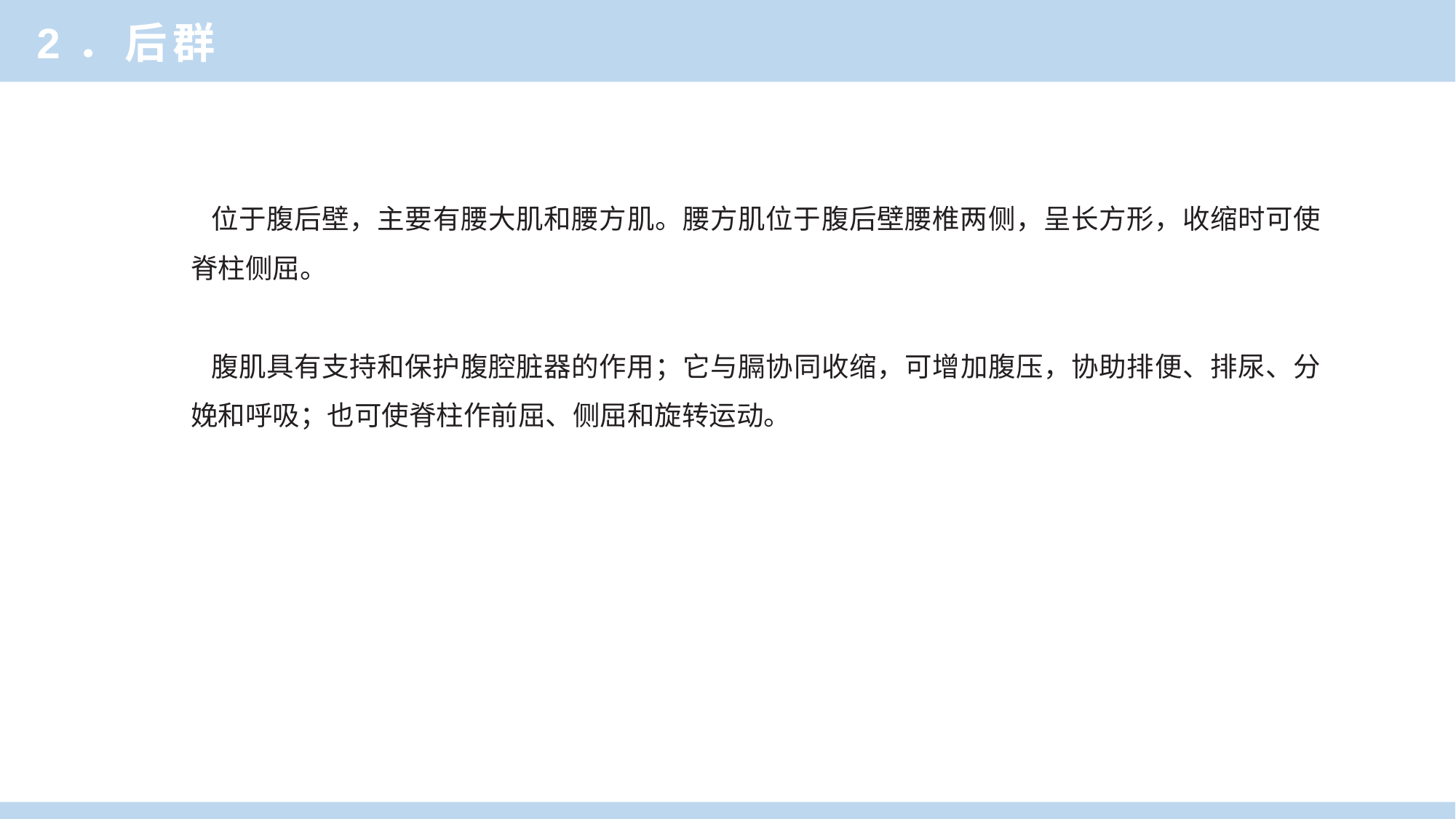

2．后群

  位于腹后壁，主要有腰大肌和腰方肌。腰方肌位于腹后壁腰椎两侧，呈长方形，收缩时可使脊柱侧屈。

  腹肌具有支持和保护腹腔脏器的作用；它与膈协同收缩，可增加腹压，协助排便、排尿、分娩和呼吸；也可使脊柱作前屈、侧屈和旋转运动。